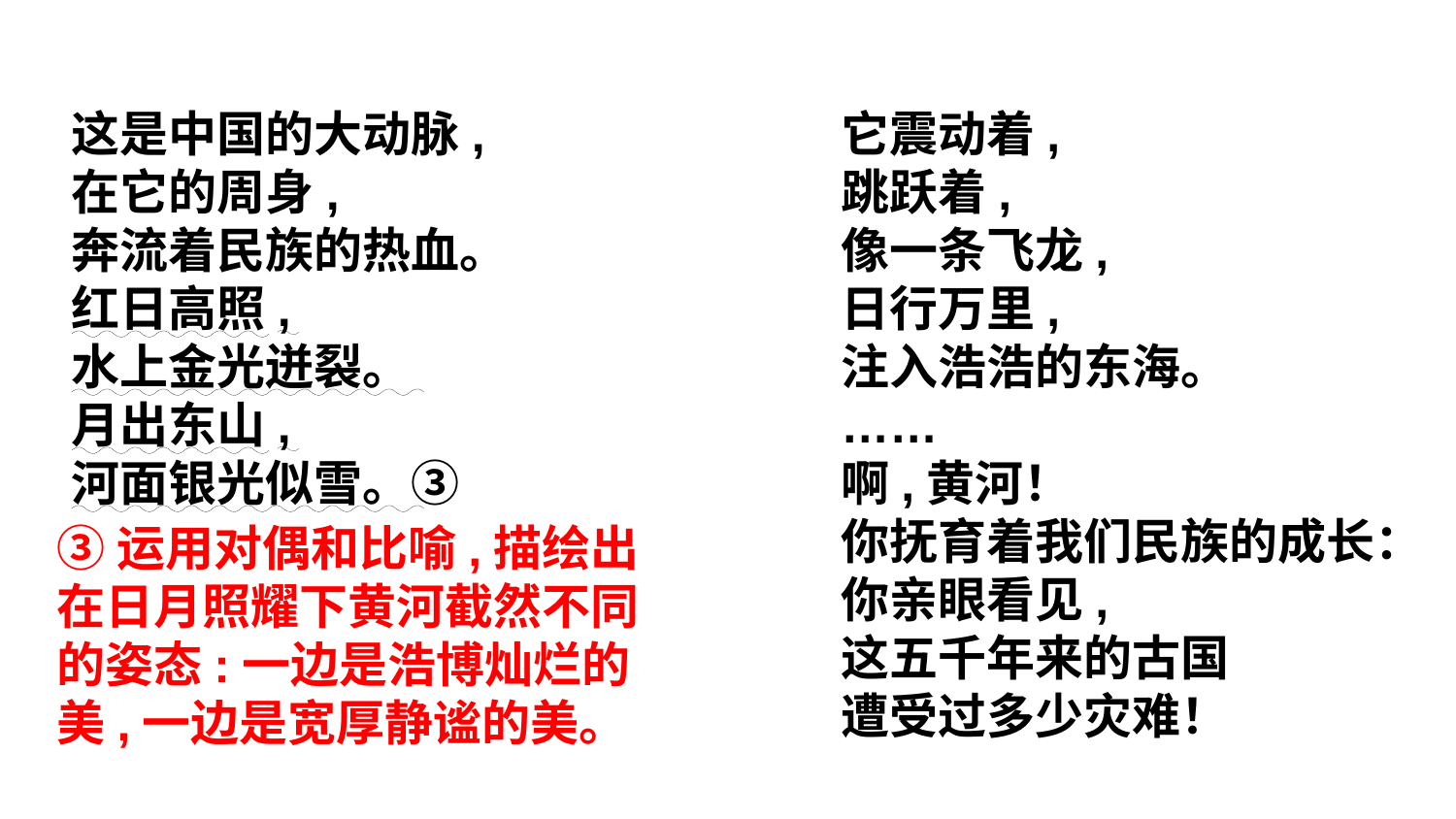

这是中国的大动脉,
在它的周身,
奔流着民族的热血。
红日高照,
水上金光迸裂。
月出东山,
河面银光似雪。③
它震动着,
跳跃着,
像一条飞龙,
日行万里,
注入浩浩的东海。
……
啊,黄河！
你抚育着我们民族的成长：
你亲眼看见,
这五千年来的古国
遭受过多少灾难！
③运用对偶和比喻,描绘出在日月照耀下黄河截然不同的姿态:一边是浩博灿烂的美,一边是宽厚静谧的美。